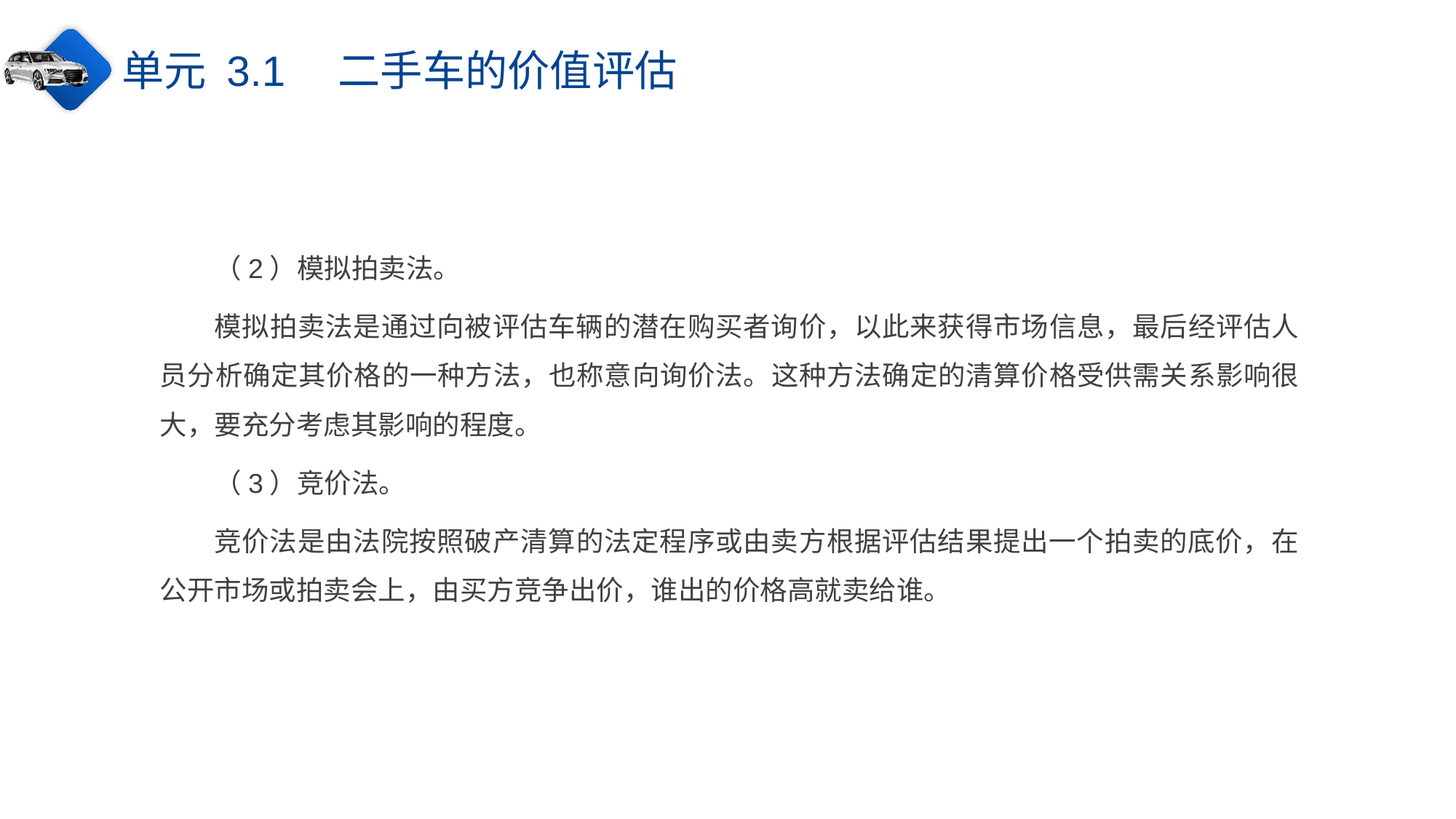

单元 3.1　二手车的价值评估
（2）模拟拍卖法。
模拟拍卖法是通过向被评估车辆的潜在购买者询价，以此来获得市场信息，最后经评估人员分析确定其价格的一种方法，也称意向询价法。这种方法确定的清算价格受供需关系影响很大，要充分考虑其影响的程度。
（3）竞价法。
竞价法是由法院按照破产清算的法定程序或由卖方根据评估结果提出一个拍卖的底价，在公开市场或拍卖会上，由买方竞争出价，谁出的价格高就卖给谁。